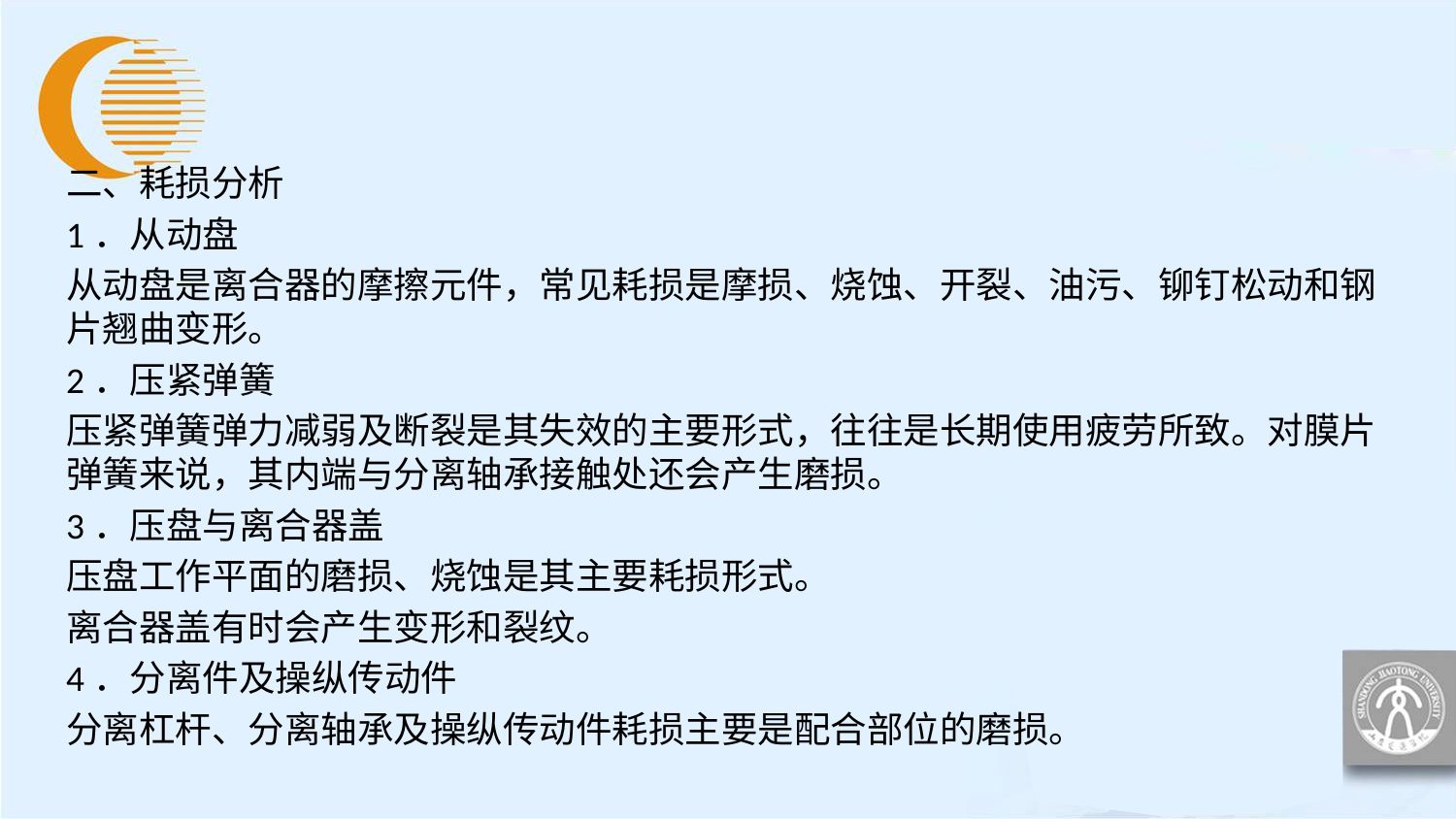

二、耗损分析
1．从动盘
从动盘是离合器的摩擦元件，常见耗损是摩损、烧蚀、开裂、油污、铆钉松动和钢片翘曲变形。
2．压紧弹簧
压紧弹簧弹力减弱及断裂是其失效的主要形式，往往是长期使用疲劳所致。对膜片弹簧来说，其内端与分离轴承接触处还会产生磨损。
3．压盘与离合器盖
压盘工作平面的磨损、烧蚀是其主要耗损形式。
离合器盖有时会产生变形和裂纹。
4．分离件及操纵传动件
分离杠杆、分离轴承及操纵传动件耗损主要是配合部位的磨损。